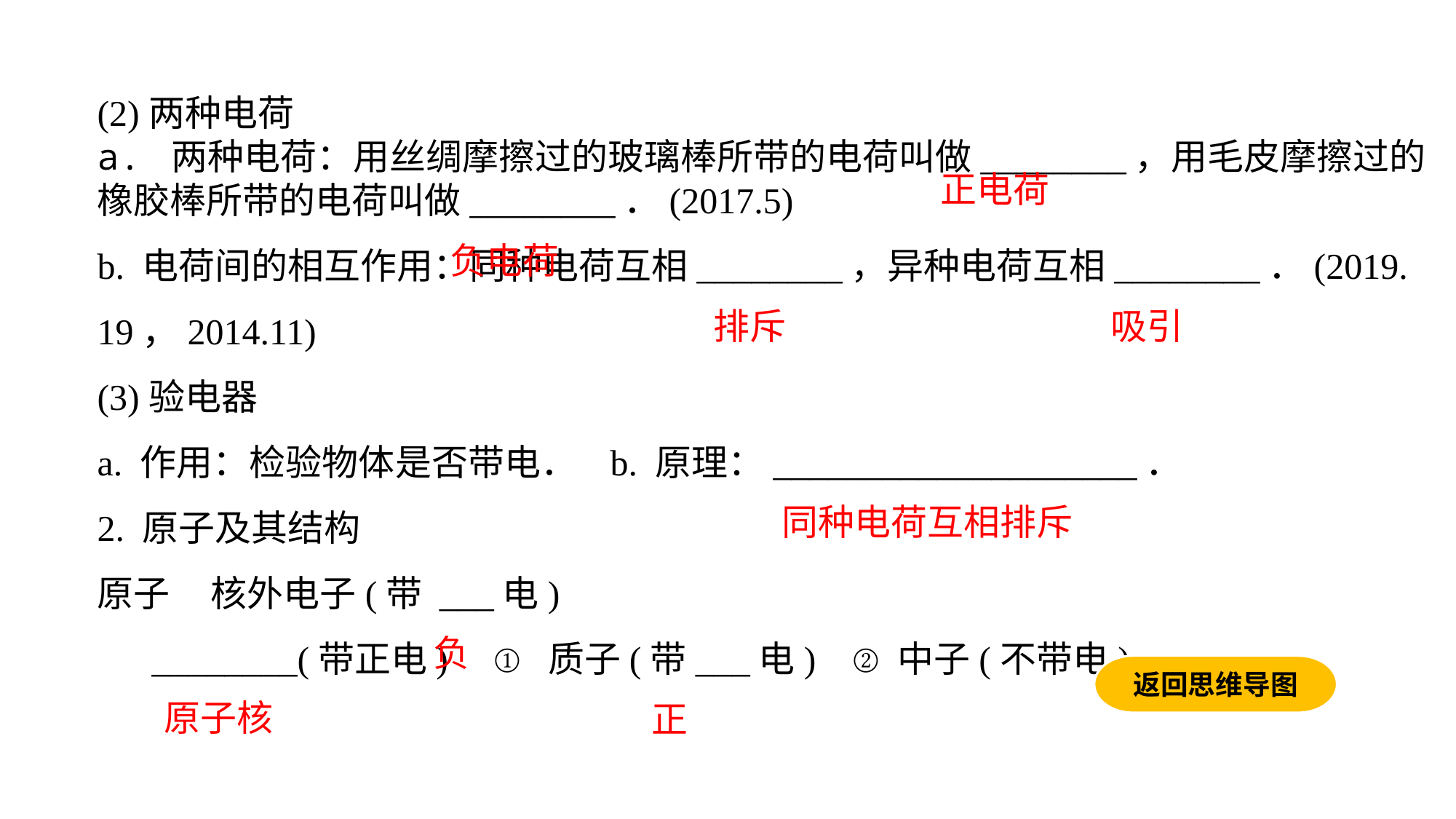

(2)两种电荷a. 两种电荷：用丝绸摩擦过的玻璃棒所带的电荷叫做________，用毛皮摩擦过的橡胶棒所带的电荷叫做________．(2017.5)b. 电荷间的相互作用：同种电荷互相________，异种电荷互相________．(2019.
19，2014.11)(3)验电器
a. 作用：检验物体是否带电．   b. 原理：____________________．2. 原子及其结构
原子     核外电子(带 ___电)
      ________(带正电)     ① 质子(带___电)    ②中子(不带电)
正电荷
负电荷
排斥
吸引
同种电荷互相排斥
负
返回思维导图
原子核
正